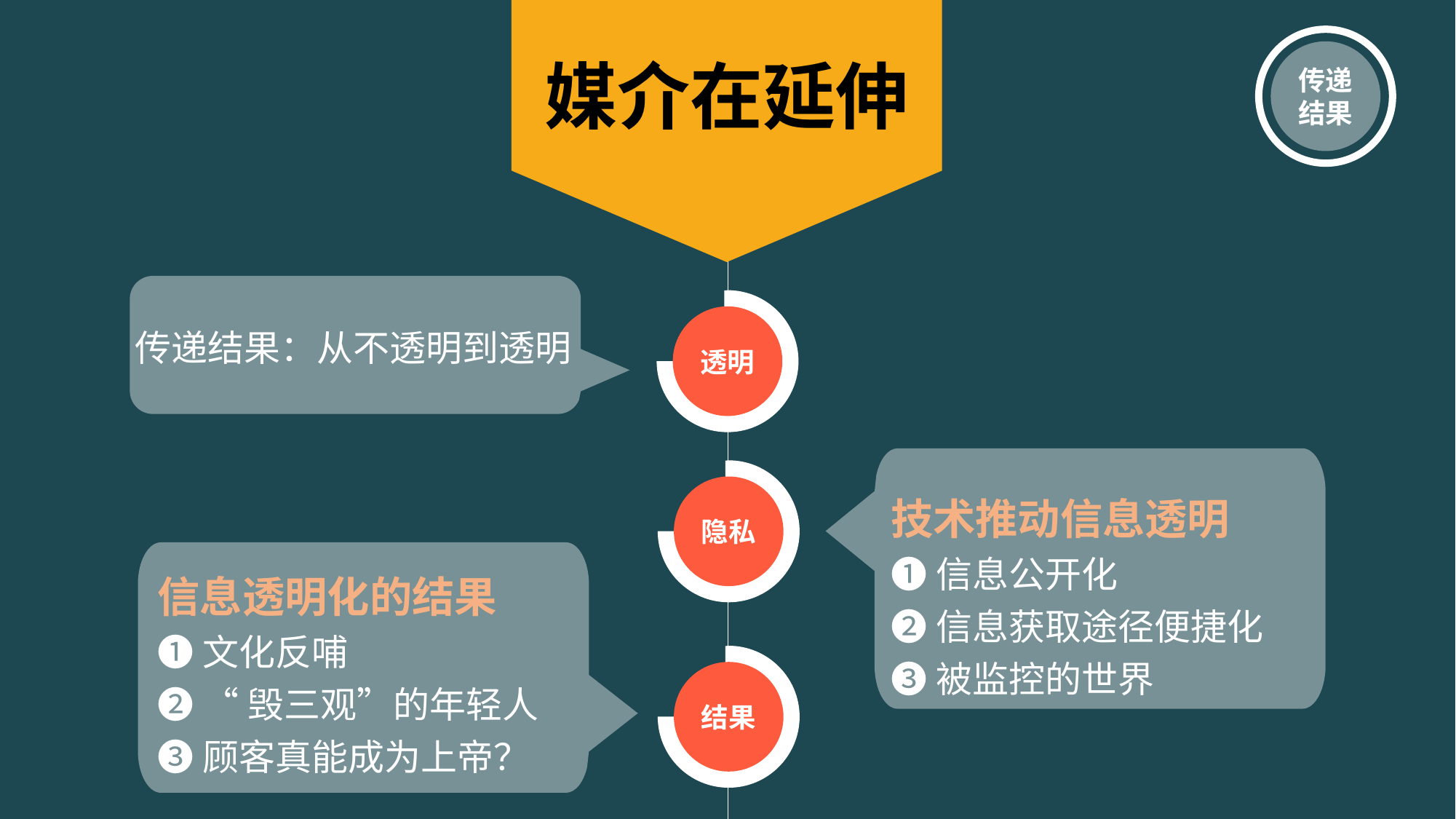

传递结果
媒介在延伸

透明
传递结果：从不透明到透明

隐私
技术推动信息透明
❶信息公开化
❷信息获取途径便捷化
❸被监控的世界
信息透明化的结果
❶文化反哺
❷ “毁三观”的年轻人
❸顾客真能成为上帝？

结果